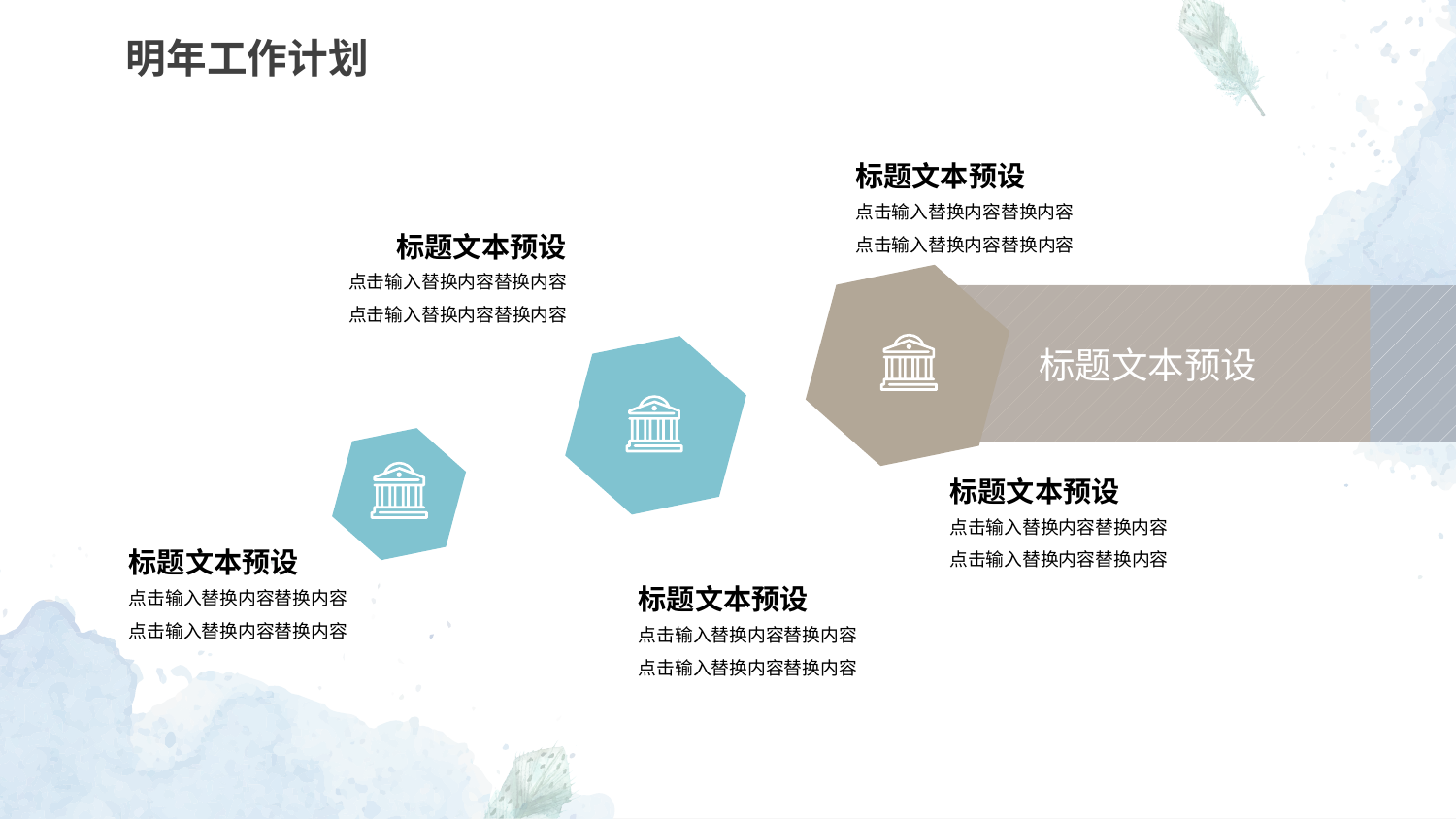

明年工作计划
标题文本预设
点击输入替换内容替换内容
点击输入替换内容替换内容
标题文本预设

点击输入替换内容替换内容
点击输入替换内容替换内容

标题文本预设

标题文本预设
点击输入替换内容替换内容
点击输入替换内容替换内容

标题文本预设
点击输入替换内容替换内容
点击输入替换内容替换内容
标题文本预设
点击输入替换内容替换内容
点击输入替换内容替换内容